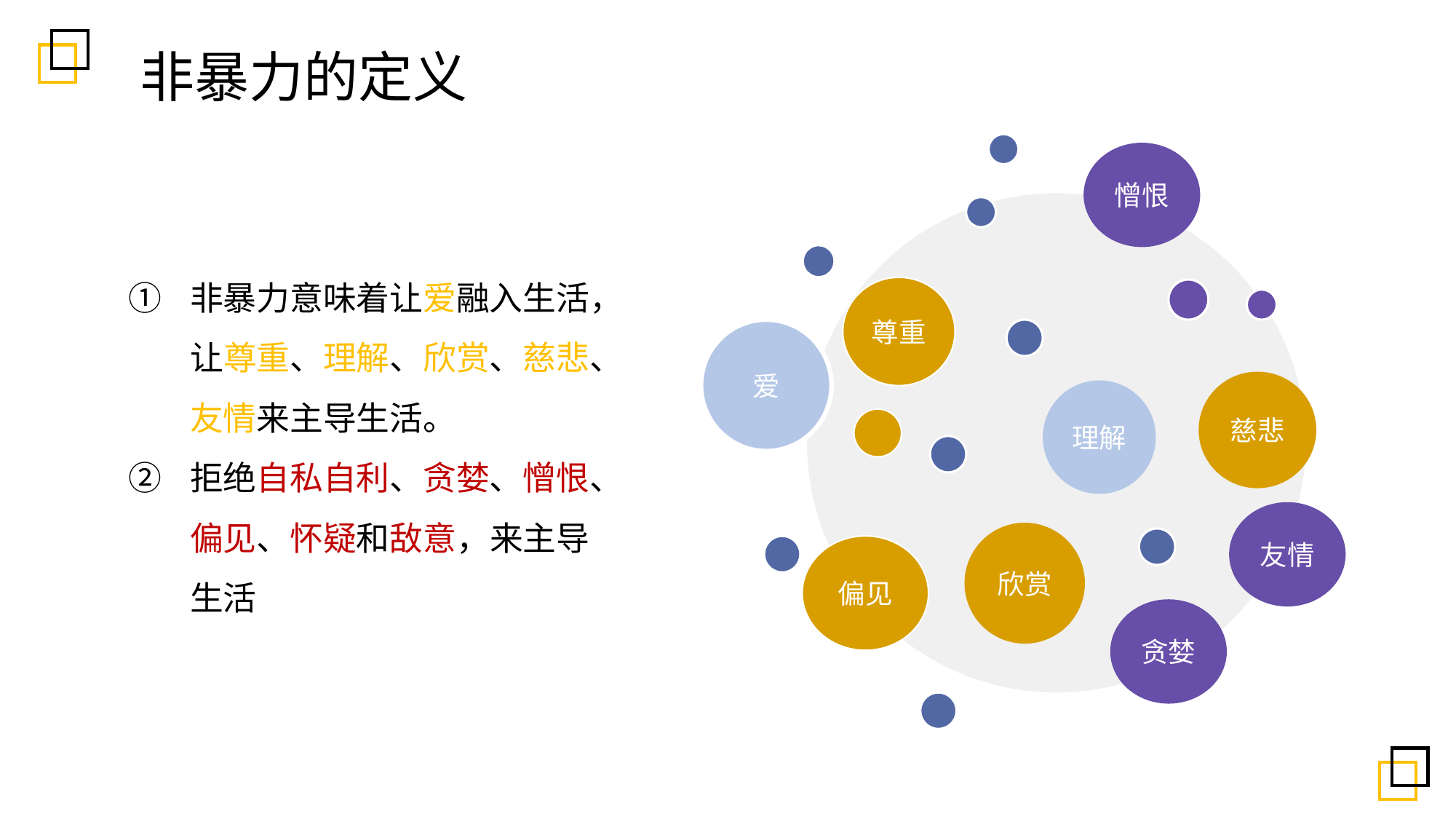

非暴力的定义

憎恨

非暴力意味着让爱融入生活，让尊重、理解、欣赏、慈悲、友情来主导生活。
拒绝自私自利、贪婪、憎恨、偏见、怀疑和敌意，来主导生活
尊重

爱

慈悲
理解

友情
欣赏

偏见

贪婪